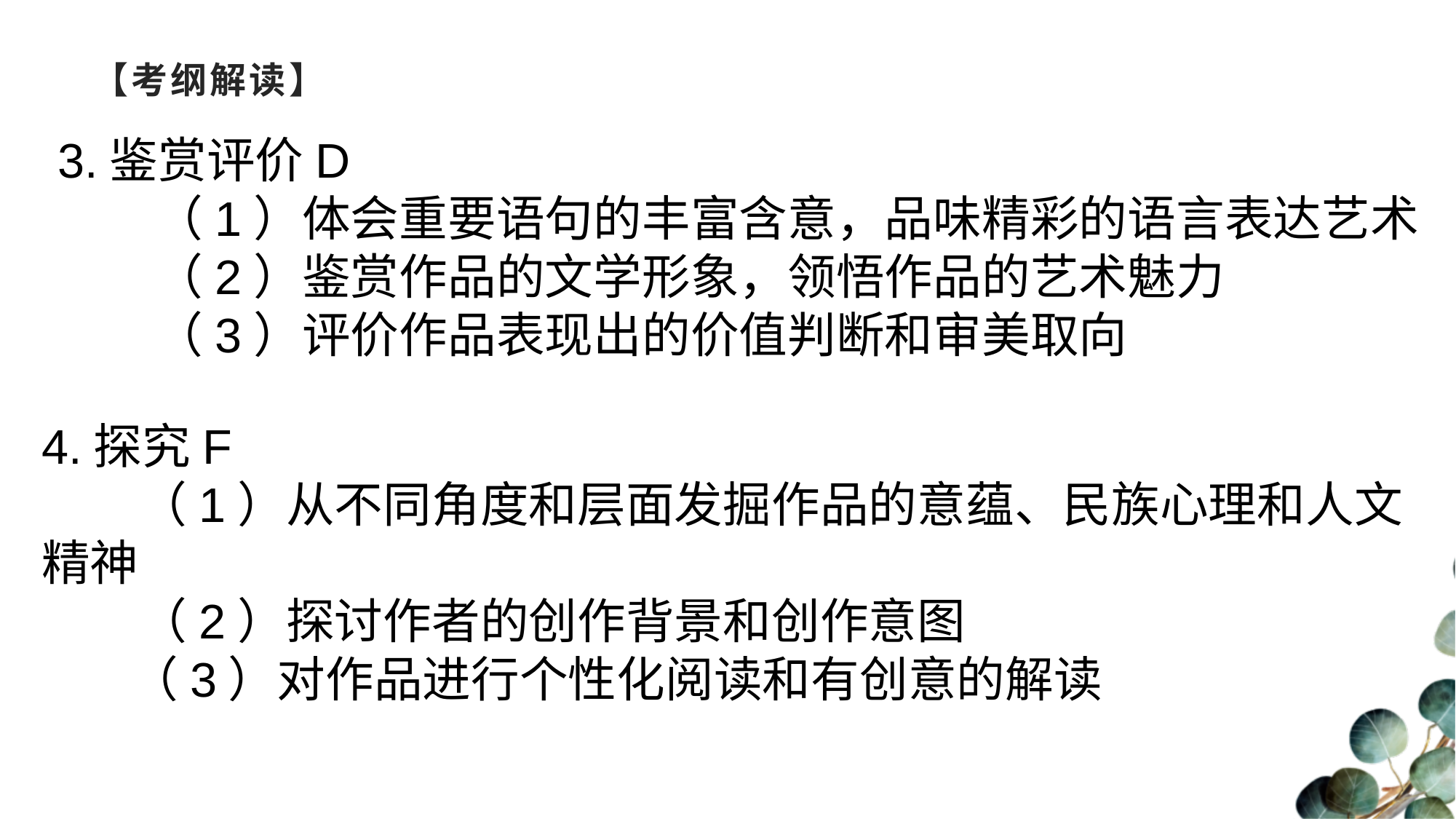

# 【考纲解读】
3.鉴赏评价D
　　（1）体会重要语句的丰富含意，品味精彩的语言表达艺术
　　（2）鉴赏作品的文学形象，领悟作品的艺术魅力
　　（3）评价作品表现出的价值判断和审美取向
4.探究F
　　（1）从不同角度和层面发掘作品的意蕴、民族心理和人文精神
　　（2）探讨作者的创作背景和创作意图
       （3）对作品进行个性化阅读和有创意的解读